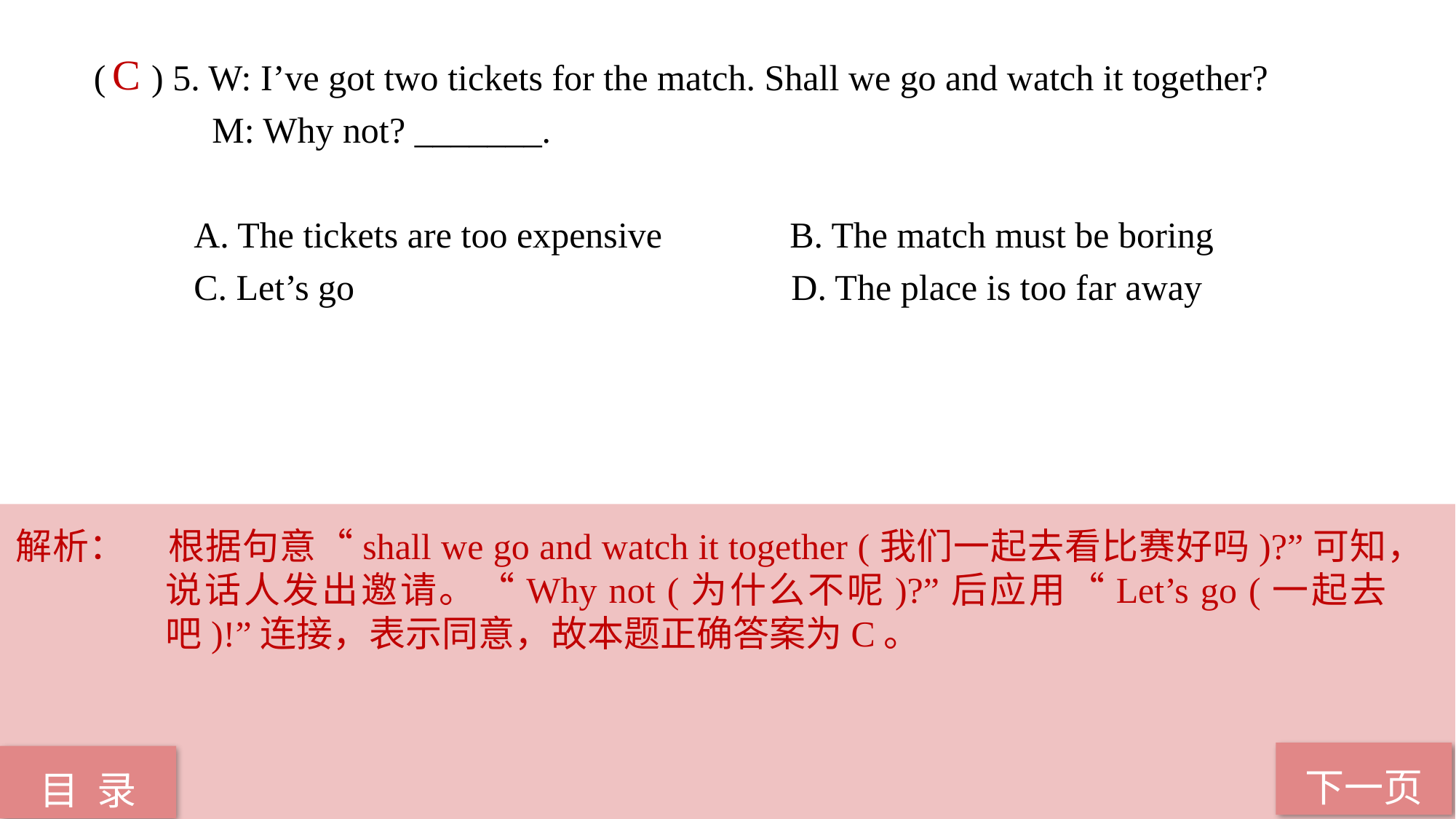

(     ) 5. W: I’ve got two tickets for the match. Shall we go and watch it together?
             M: Why not? _______.

           A. The tickets are too expensive              B. The match must be boring
           C. Let’s go                                                D. The place is too far away
C
解析：	根据句意“shall we go and watch it together (我们一起去看比赛好吗)?”可知，说话人发出邀请。“Why not (为什么不呢)?”后应用“Let’s go (一起去吧)!”连接，表示同意，故本题正确答案为C。
下一页